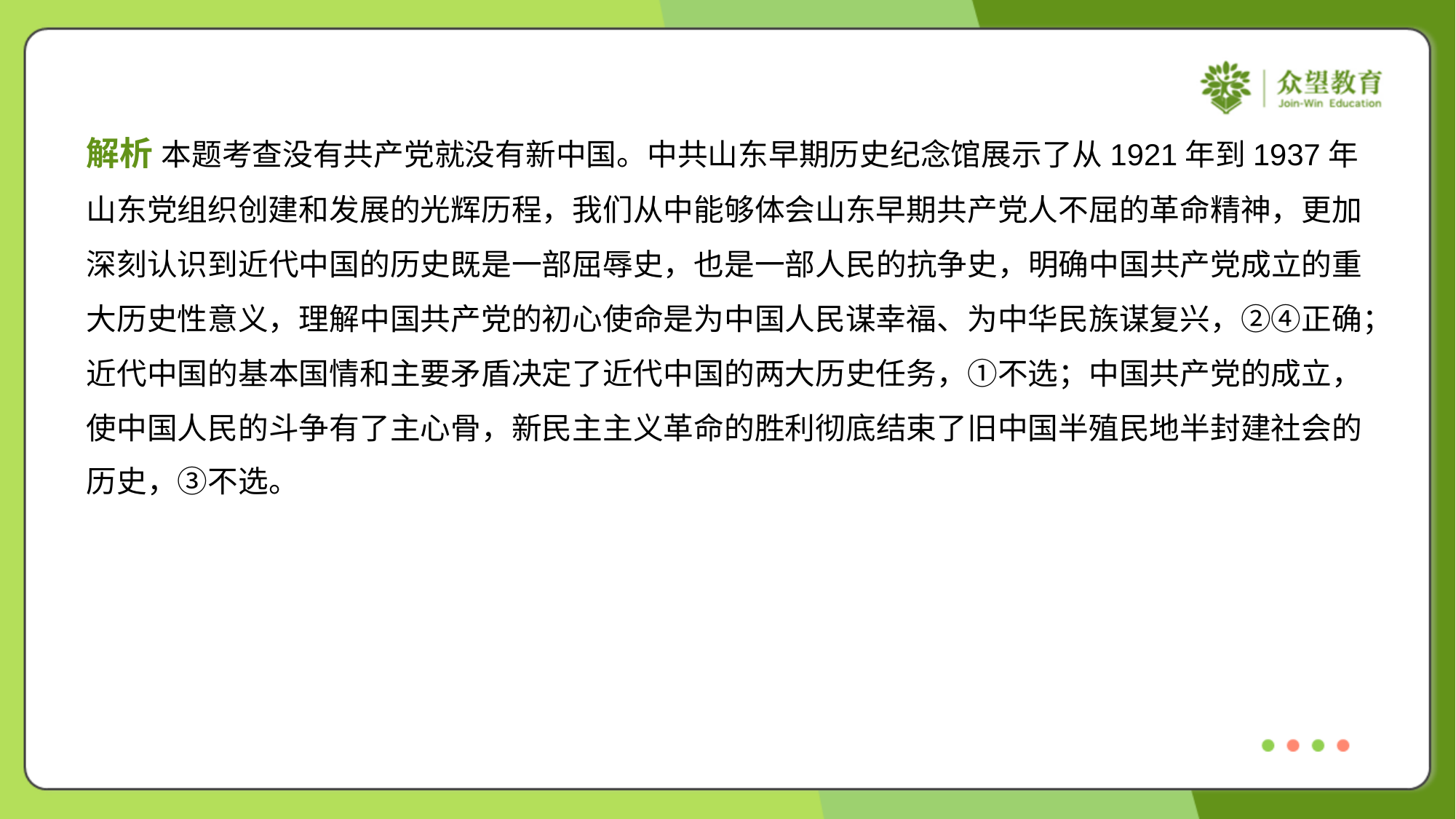

解析 本题考查没有共产党就没有新中国。中共山东早期历史纪念馆展示了从1921年到1937年
山东党组织创建和发展的光辉历程，我们从中能够体会山东早期共产党人不屈的革命精神，更加
深刻认识到近代中国的历史既是一部屈辱史，也是一部人民的抗争史，明确中国共产党成立的重
大历史性意义，理解中国共产党的初心使命是为中国人民谋幸福、为中华民族谋复兴，②④正确；
近代中国的基本国情和主要矛盾决定了近代中国的两大历史任务，①不选；中国共产党的成立，
使中国人民的斗争有了主心骨，新民主主义革命的胜利彻底结束了旧中国半殖民地半封建社会的
历史，③不选。